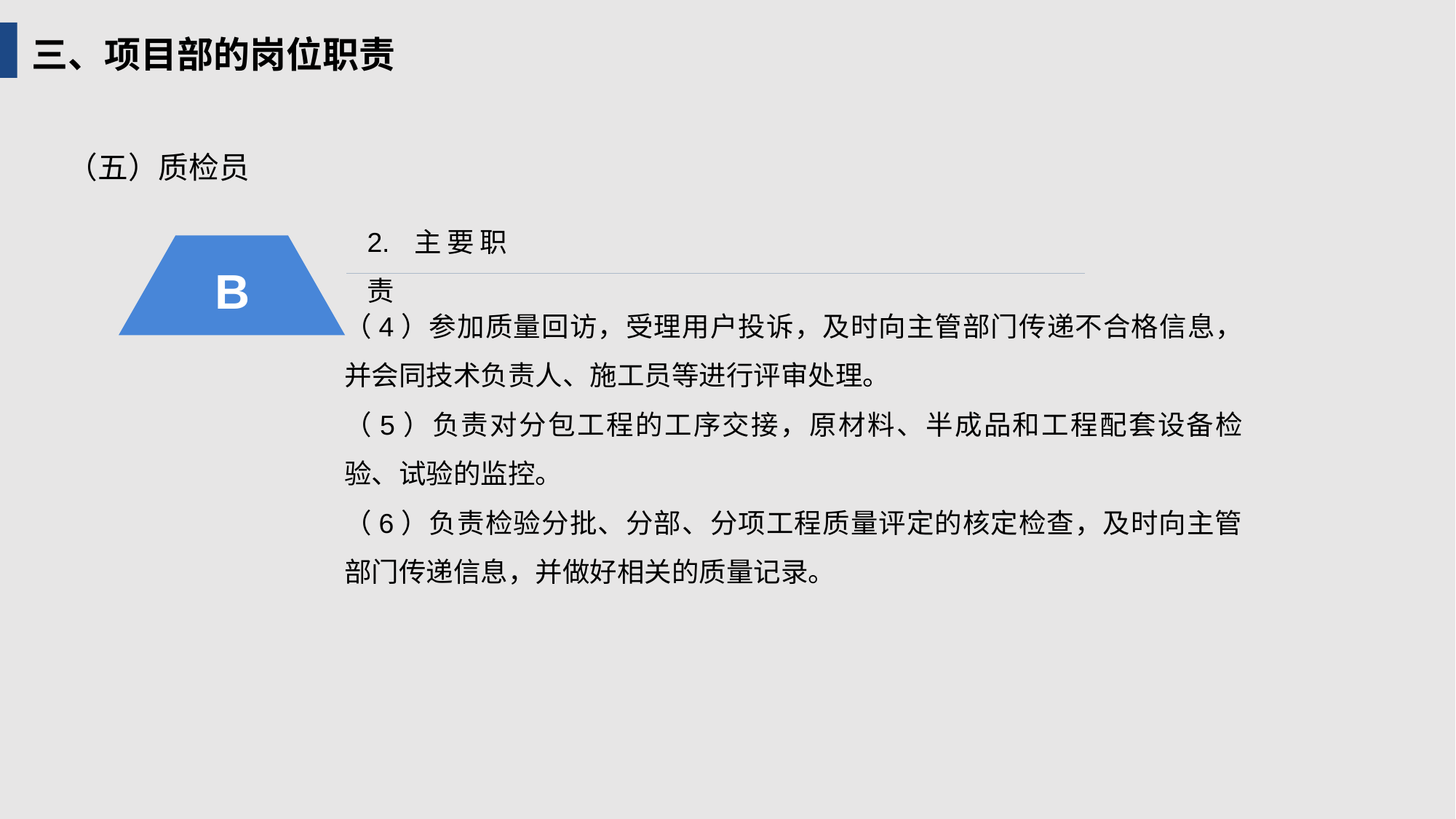

三、项目部的岗位职责
（五）质检员
2. 主要职责

B
（4）参加质量回访，受理用户投诉，及时向主管部门传递不合格信息，并会同技术负责人、施工员等进行评审处理。
（5）负责对分包工程的工序交接，原材料、半成品和工程配套设备检验、试验的监控。
（6）负责检验分批、分部、分项工程质量评定的核定检查，及时向主管部门传递信息，并做好相关的质量记录。